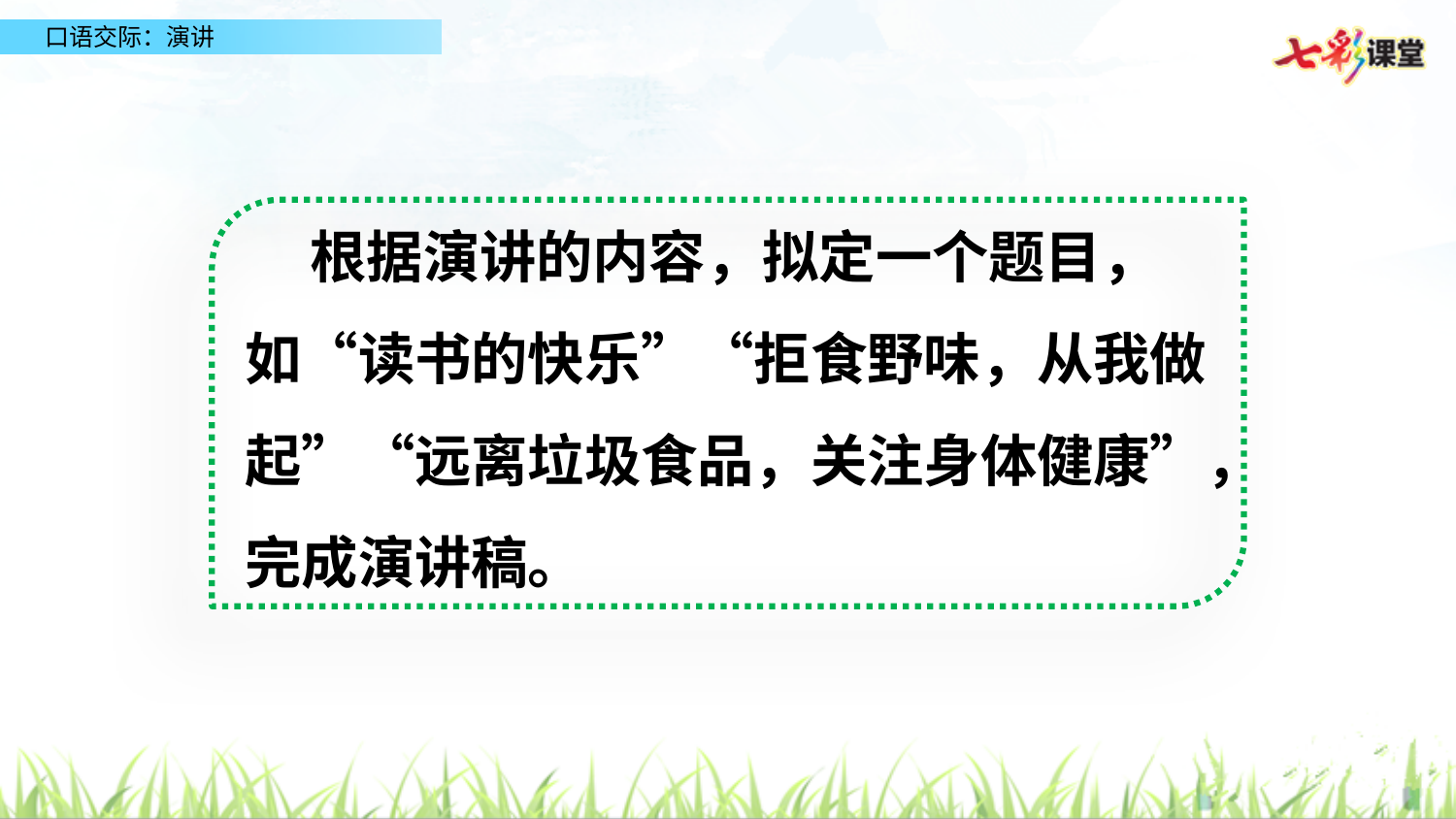

根据演讲的内容，拟定一个题目，如“读书的快乐”“拒食野味，从我做起”“远离垃圾食品，关注身体健康”，完成演讲稿。